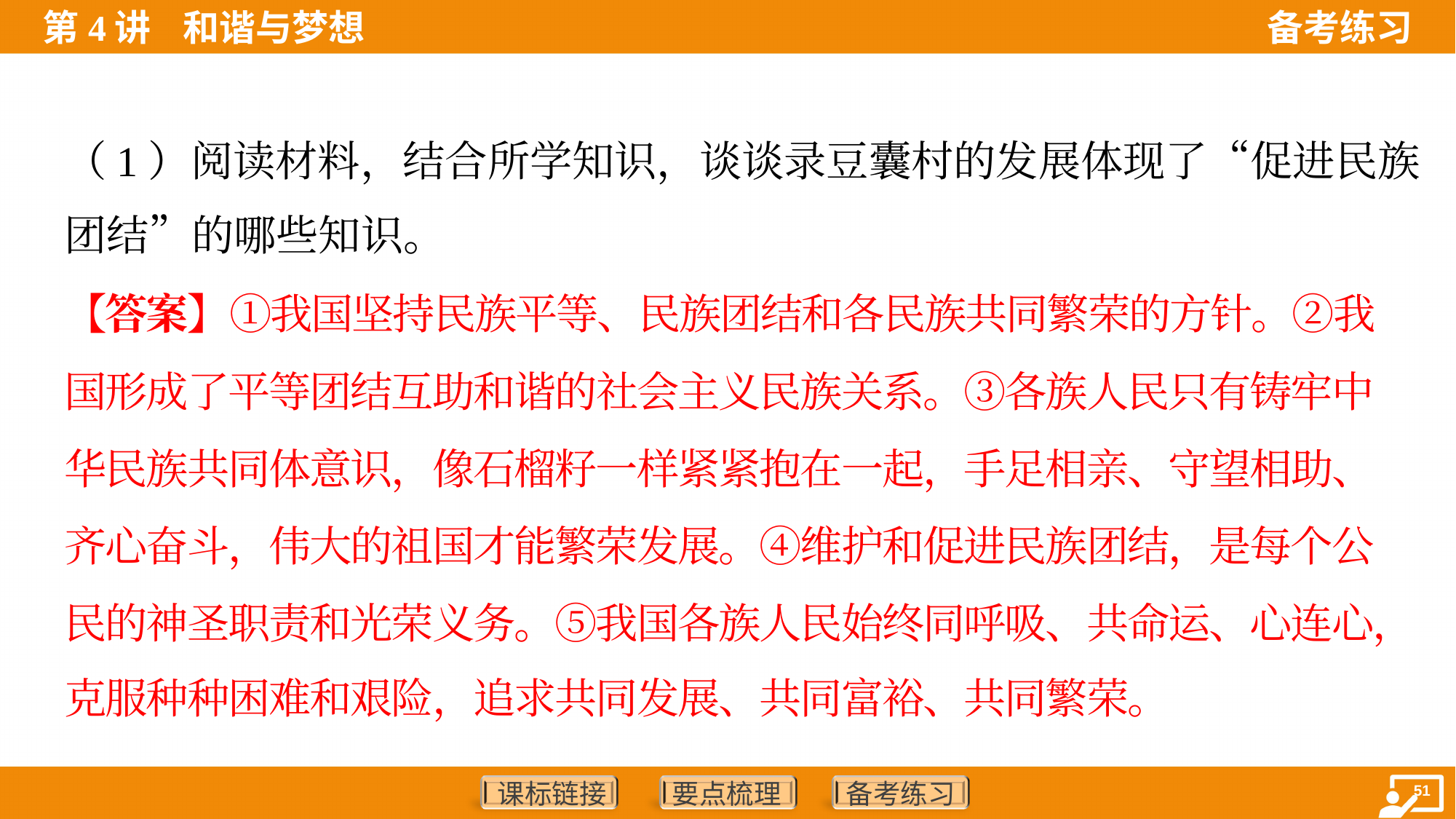

（1）阅读材料，结合所学知识，谈谈录豆囊村的发展体现了“促进民族
团结”的哪些知识。
【答案】①我国坚持民族平等、民族团结和各民族共同繁荣的方针。②我
国形成了平等团结互助和谐的社会主义民族关系。③各族人民只有铸牢中
华民族共同体意识，像石榴籽一样紧紧抱在一起，手足相亲、守望相助、
齐心奋斗，伟大的祖国才能繁荣发展。④维护和促进民族团结，是每个公
民的神圣职责和光荣义务。⑤我国各族人民始终同呼吸、共命运、心连心，
克服种种困难和艰险，追求共同发展、共同富裕、共同繁荣。